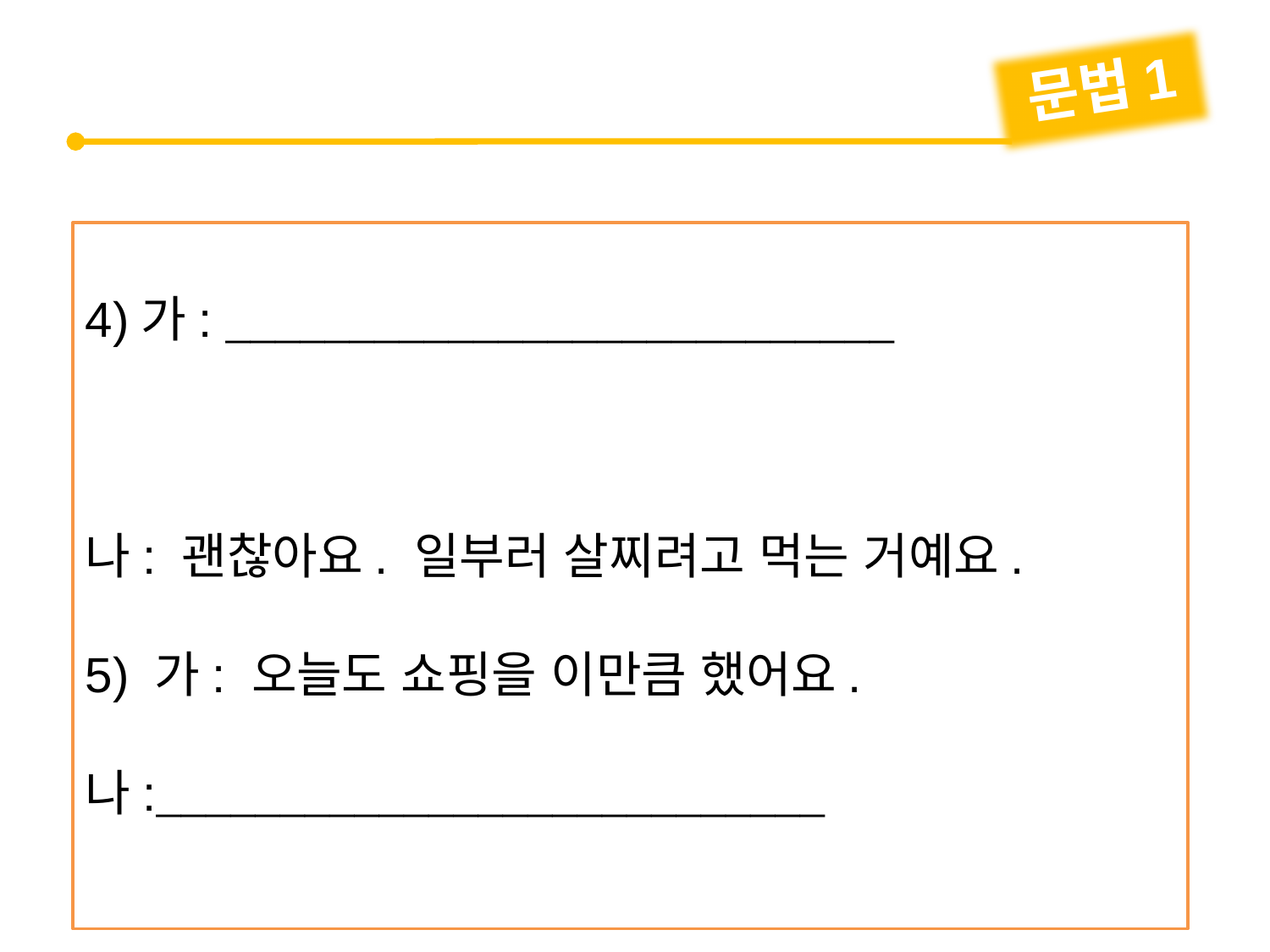

문법1

4)가: ___________________________
나: 괜찮아요. 일부러 살찌려고 먹는 거예요.
5) 가: 오늘도 쇼핑을 이만큼 했어요.
나:___________________________